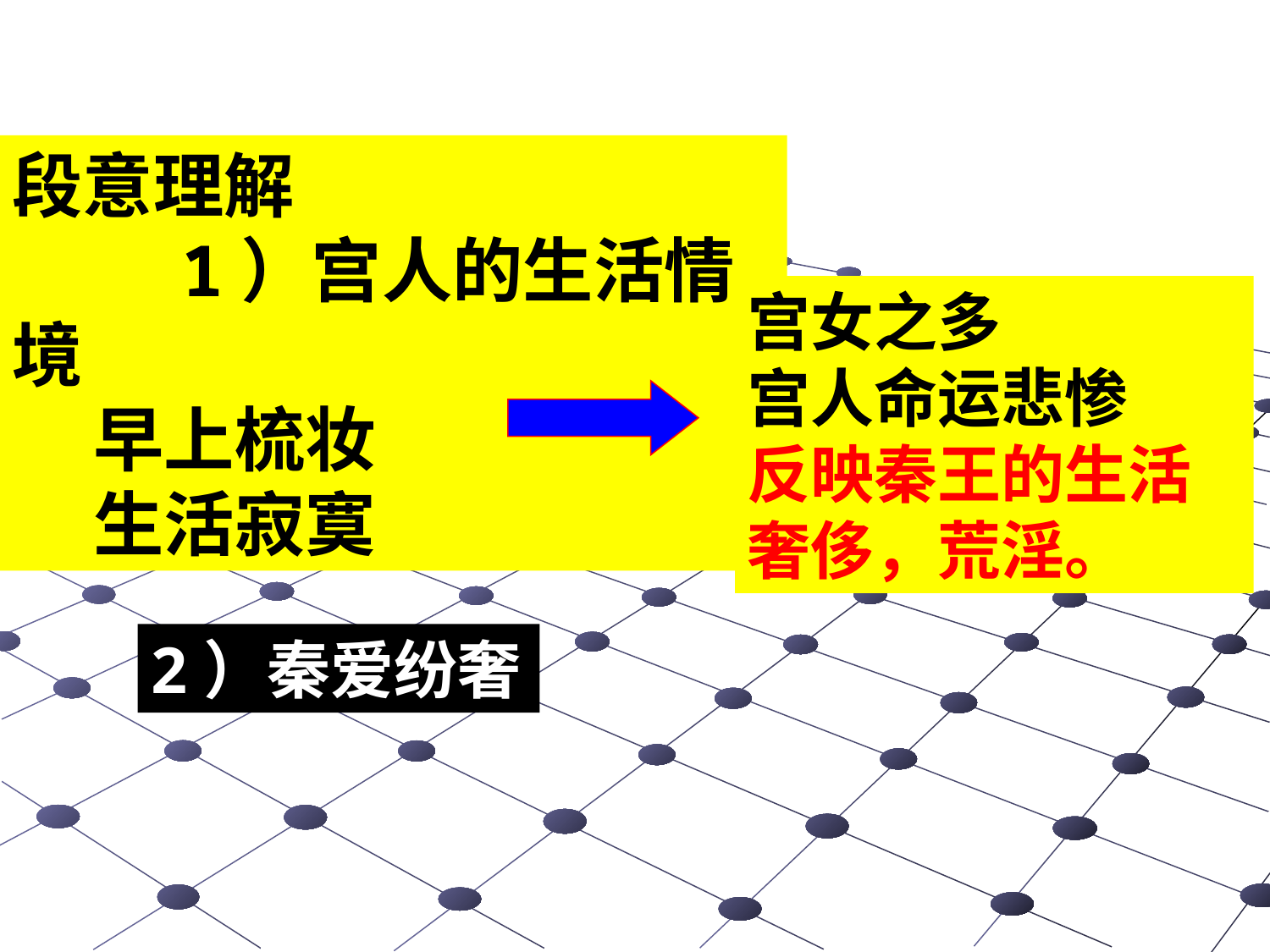

段意理解
    1）宫人的生活情境
    早上梳妆
    生活寂寞
宫女之多
宫人命运悲惨
反映秦王的生活奢侈，荒淫。

2）秦爱纷奢